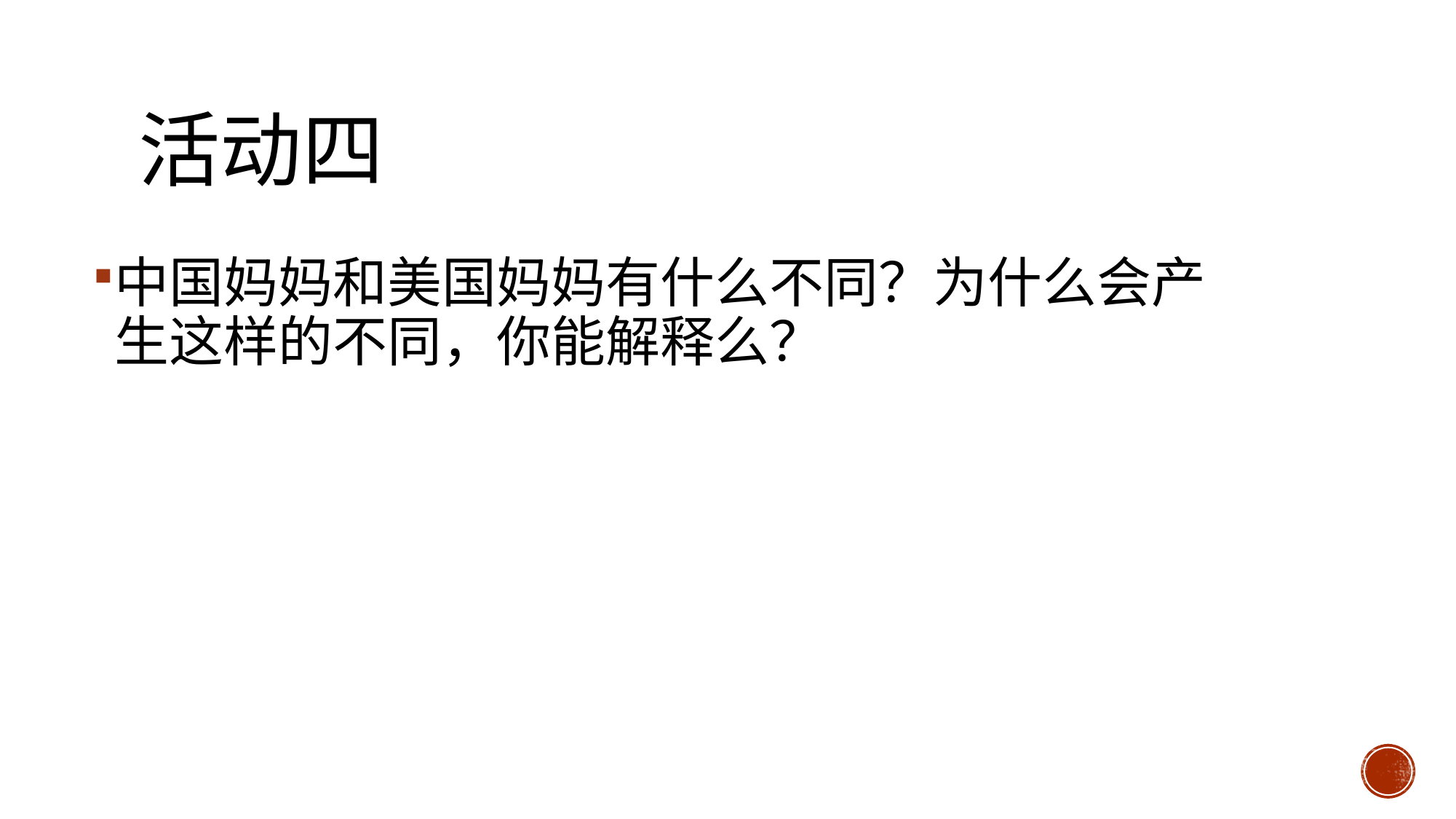

# 活动四
中国妈妈和美国妈妈有什么不同？为什么会产生这样的不同，你能解释么？